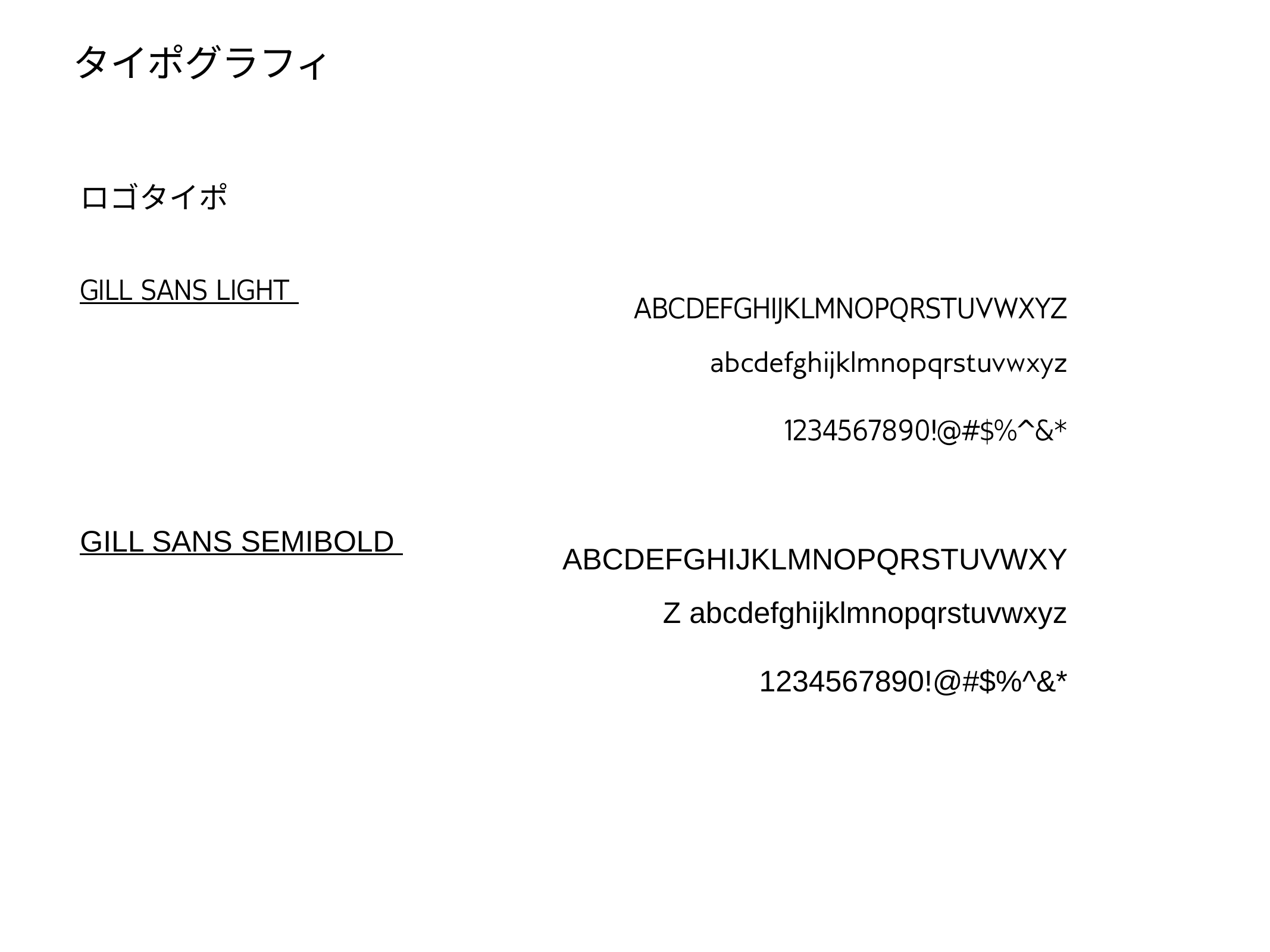

# タイポグラフィ
ロゴタイポ
GILL SANS LIGHT
ABCDEFGHIJKLMNOPQRSTUVWXYZ abcdefghijklmnopqrstuvwxyz
1234567890!@#$%^&*
GILL SANS SEMIBOLD
ABCDEFGHIJKLMNOPQRSTUVWXYZ abcdefghijklmnopqrstuvwxyz
1234567890!@#$%^&*
42